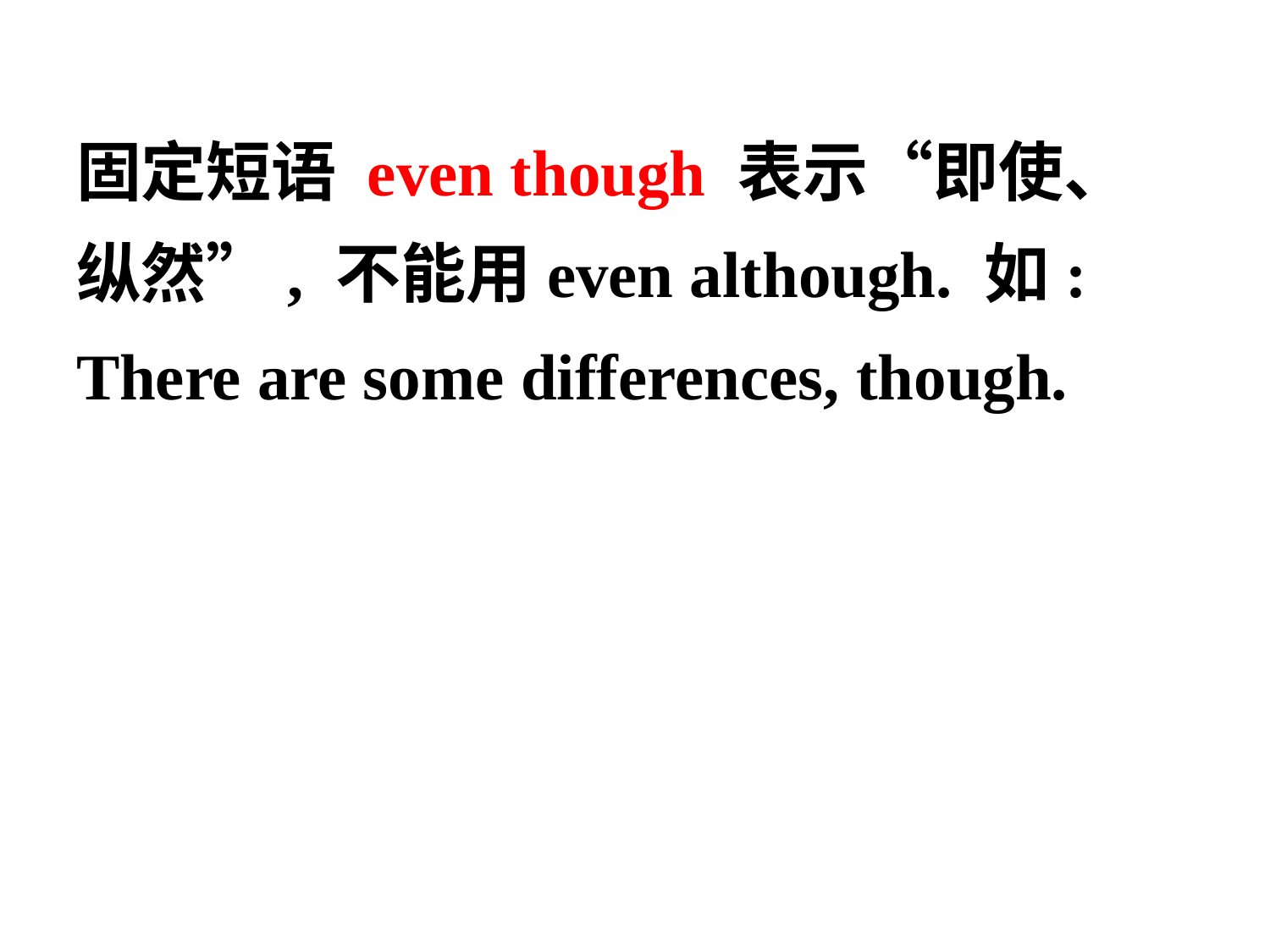

固定短语 even though 表示“即使、
纵然”, 不能用even although. 如:
There are some differences, though.